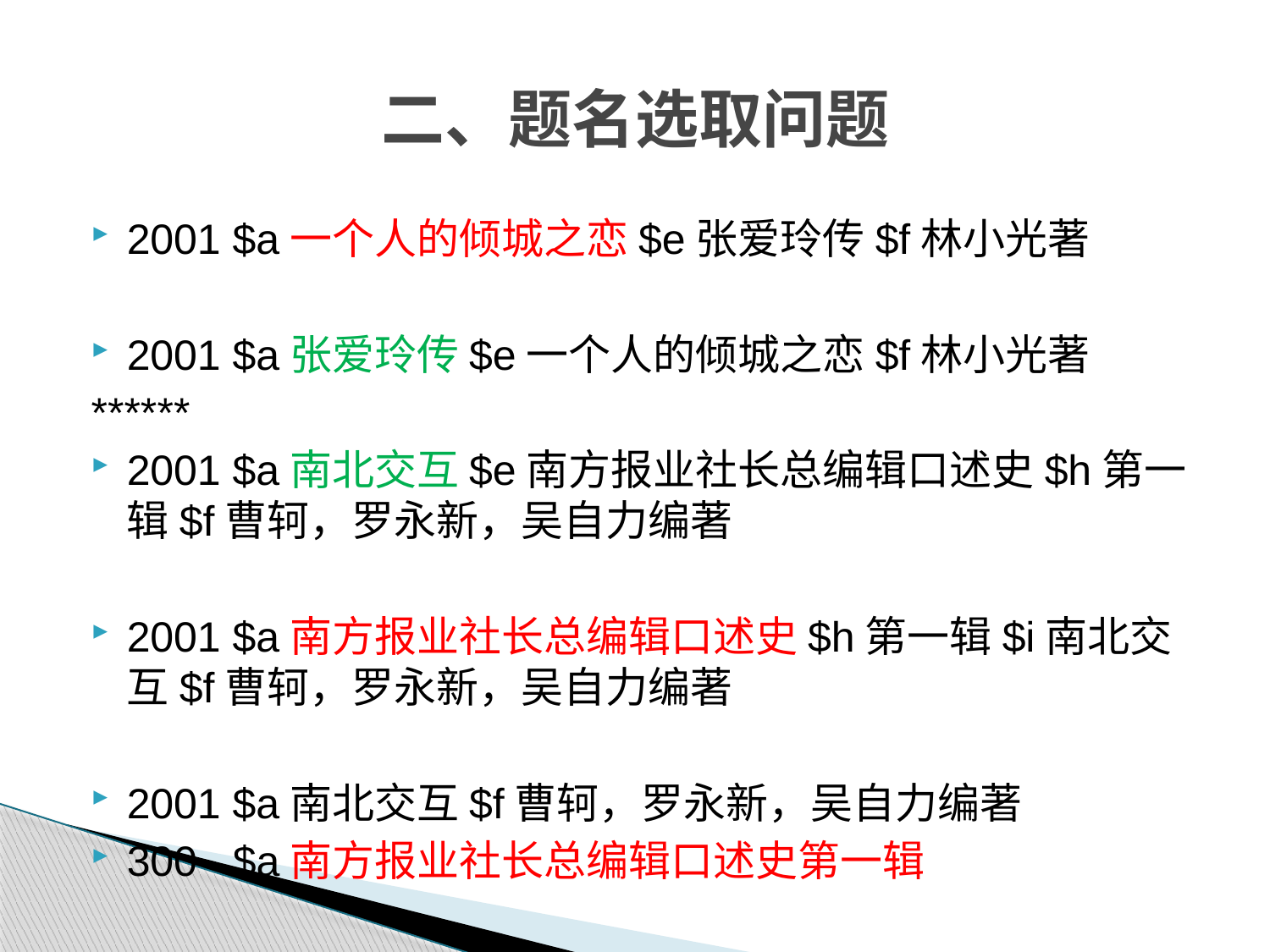

# 二、题名选取问题
2001 $a一个人的倾城之恋$e张爱玲传$f林小光著

2001 $a张爱玲传$e一个人的倾城之恋$f林小光著
******
2001 $a南北交互$e南方报业社长总编辑口述史$h第一辑$f曹轲，罗永新，吴自力编著

2001 $a南方报业社长总编辑口述史$h第一辑$i南北交互$f曹轲，罗永新，吴自力编著

2001 $a南北交互$f曹轲，罗永新，吴自力编著
300   $a南方报业社长总编辑口述史第一辑